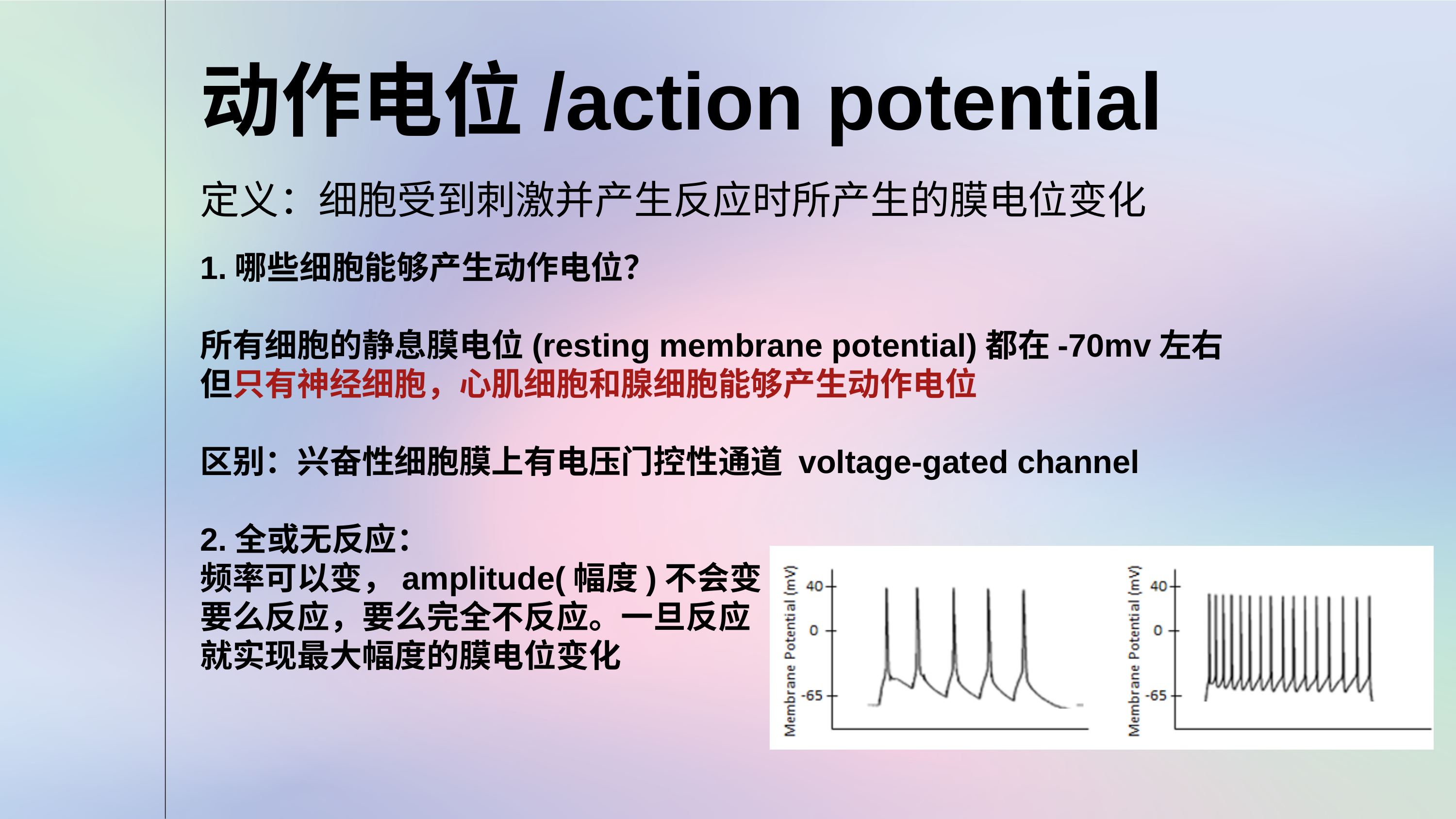

动作电位/action potential
定义：细胞受到刺激并产生反应时所产生的膜电位变化
1.哪些细胞能够产生动作电位？

所有细胞的静息膜电位(resting membrane potential)都在-70mv左右
但只有神经细胞，心肌细胞和腺细胞能够产生动作电位

区别：兴奋性细胞膜上有电压门控性通道 voltage-gated channel

2.全或无反应：
频率可以变，amplitude(幅度)不会变
要么反应，要么完全不反应。一旦反应
就实现最大幅度的膜电位变化